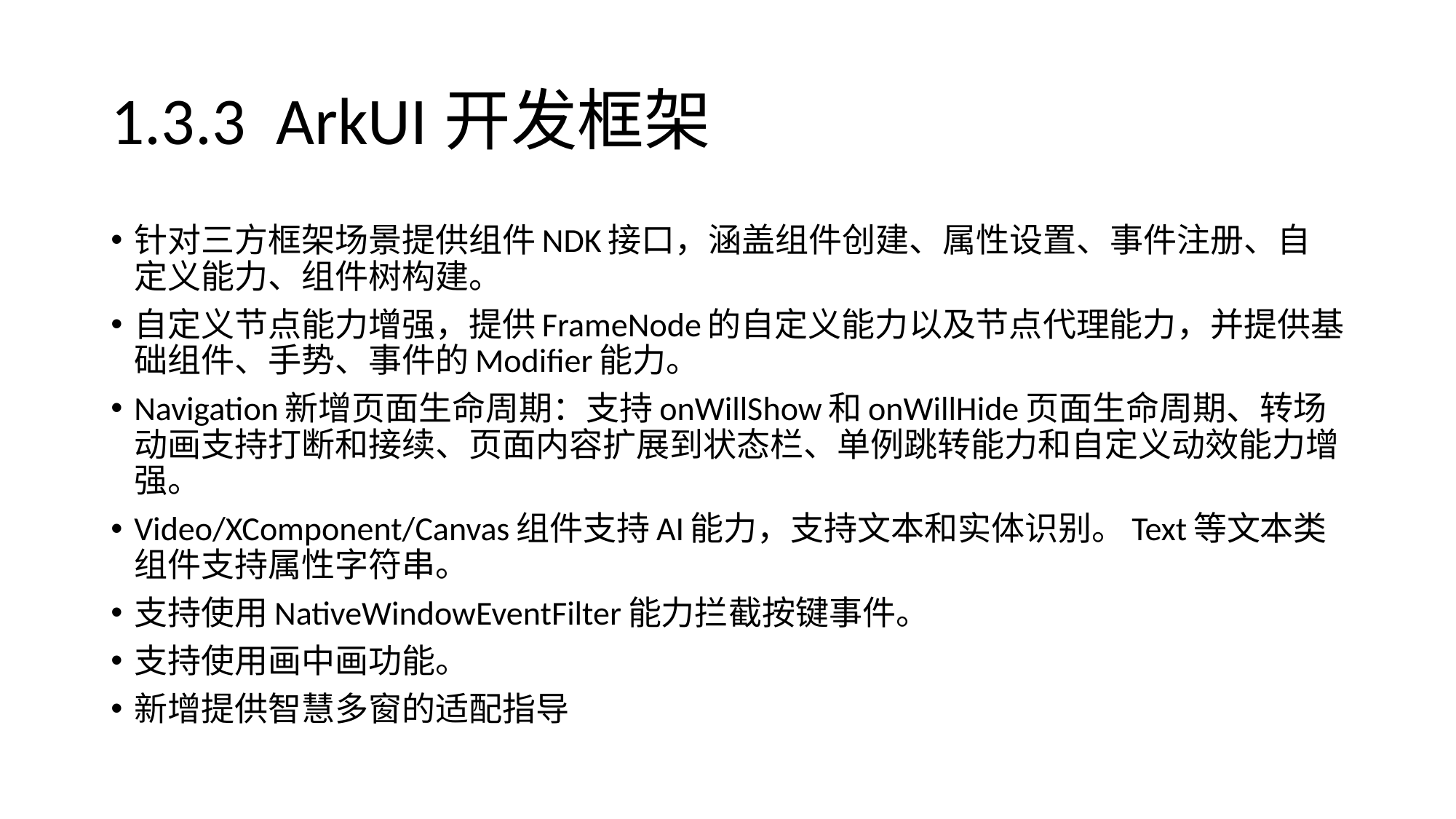

# 1.3.3  ArkUI开发框架
针对三方框架场景提供组件NDK接口，涵盖组件创建、属性设置、事件注册、自定义能力、组件树构建。
自定义节点能力增强，提供FrameNode的自定义能力以及节点代理能力，并提供基础组件、手势、事件的Modifier能力。
Navigation新增页面生命周期：支持onWillShow和onWillHide页面生命周期、转场动画支持打断和接续、页面内容扩展到状态栏、单例跳转能力和自定义动效能力增强。
Video/XComponent/Canvas组件支持AI能力，支持文本和实体识别。Text等文本类组件支持属性字符串。
支持使用NativeWindowEventFilter能力拦截按键事件。
支持使用画中画功能。
新增提供智慧多窗的适配指导